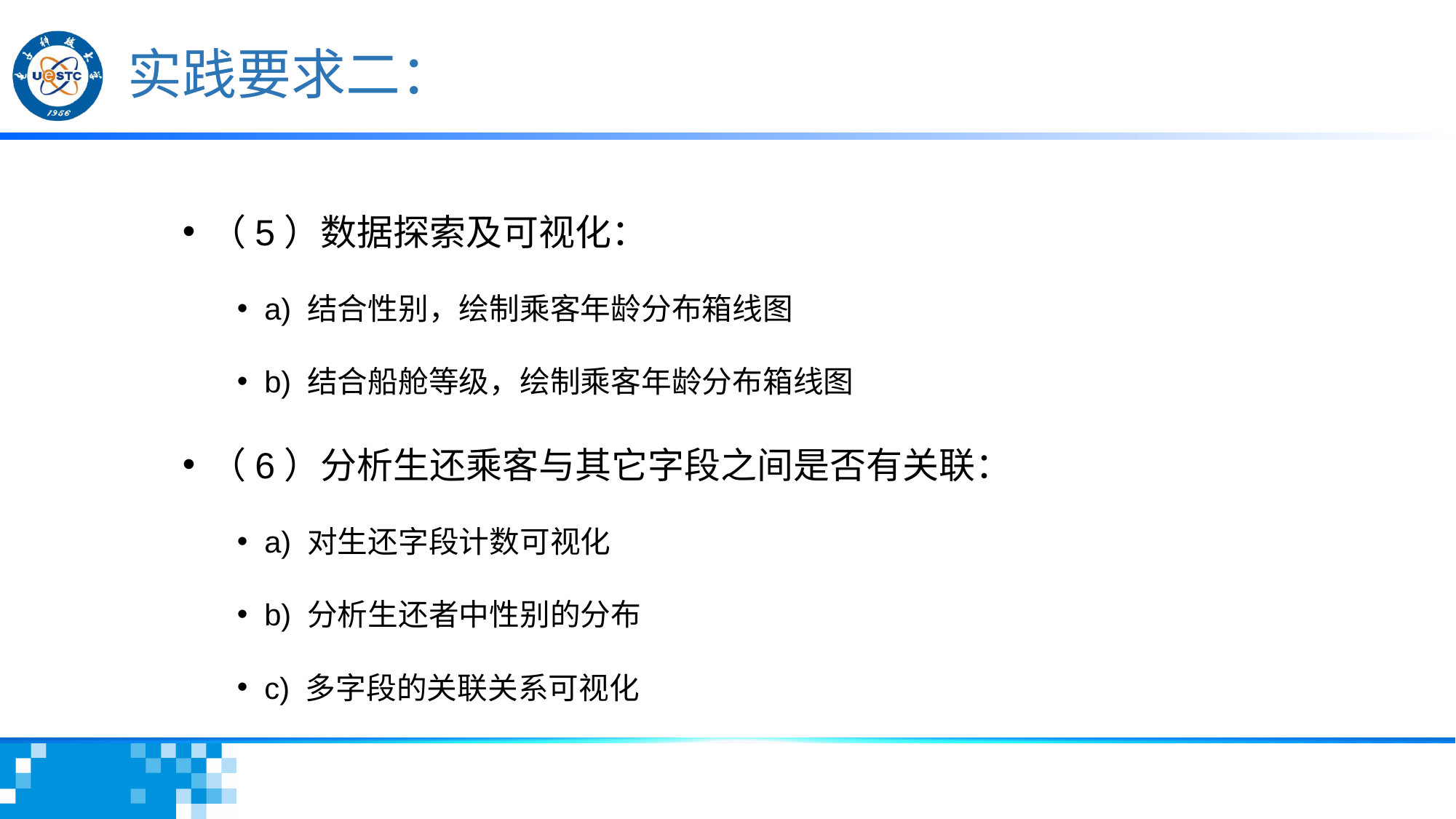

# 实践要求二：
（5）数据探索及可视化：
a) 结合性别，绘制乘客年龄分布箱线图
b) 结合船舱等级，绘制乘客年龄分布箱线图
（6）分析生还乘客与其它字段之间是否有关联：
a) 对生还字段计数可视化
b) 分析生还者中性别的分布
c) 多字段的关联关系可视化